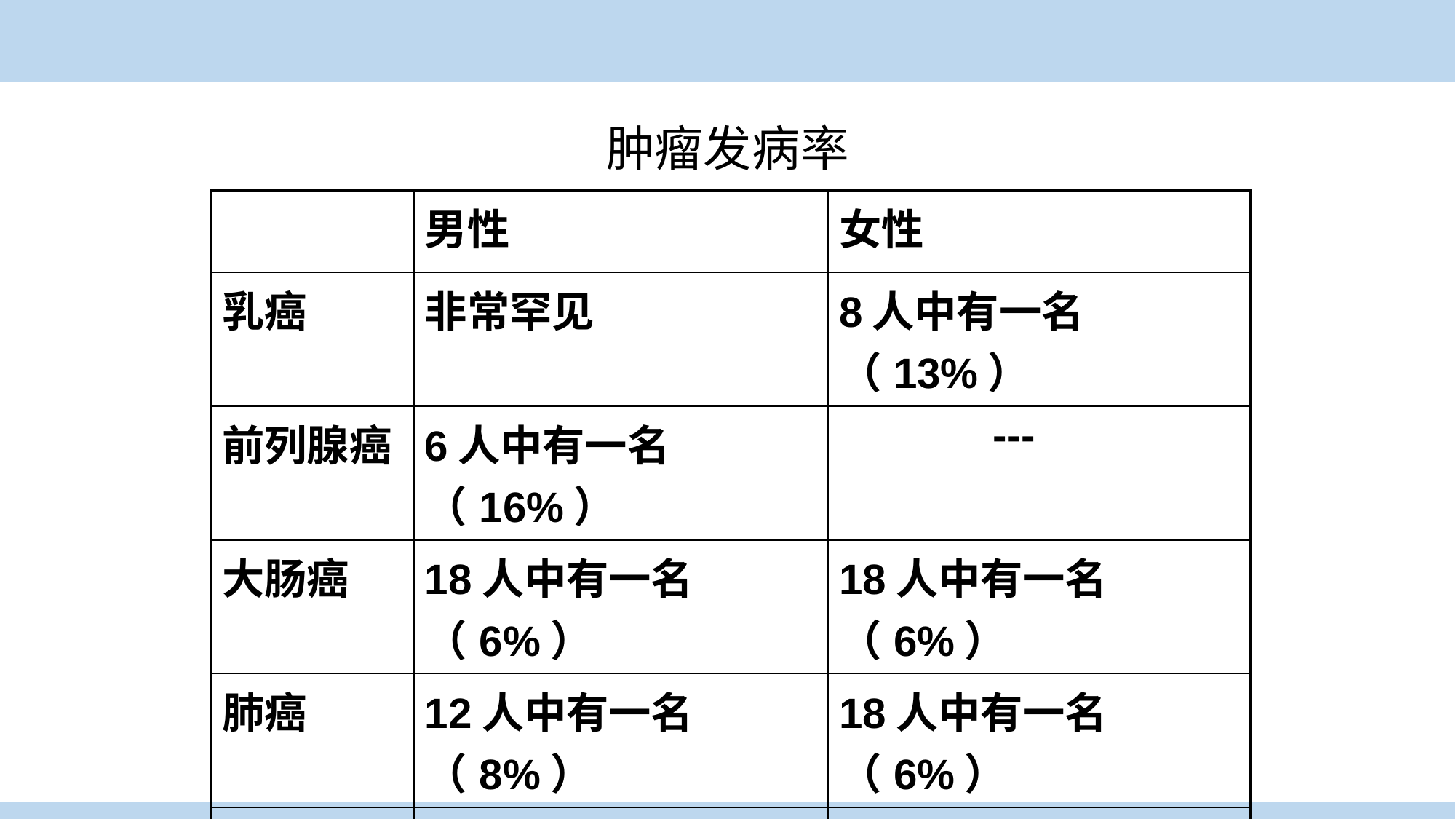

肿瘤发病率
|  | 男性 | 女性 |
| --- | --- | --- |
| 乳癌 | 非常罕见 | 8人中有一名（13%） |
| 前列腺癌 | 6人中有一名（16%） | --- |
| 大肠癌 | 18人中有一名（6%） | 18人中有一名（6%） |
| 肺癌 | 12人中有一名（8%） | 18人中有一名（6%） |
| 所有部位 | 2人中有一名（50%） | 3人中有一名（33%） |